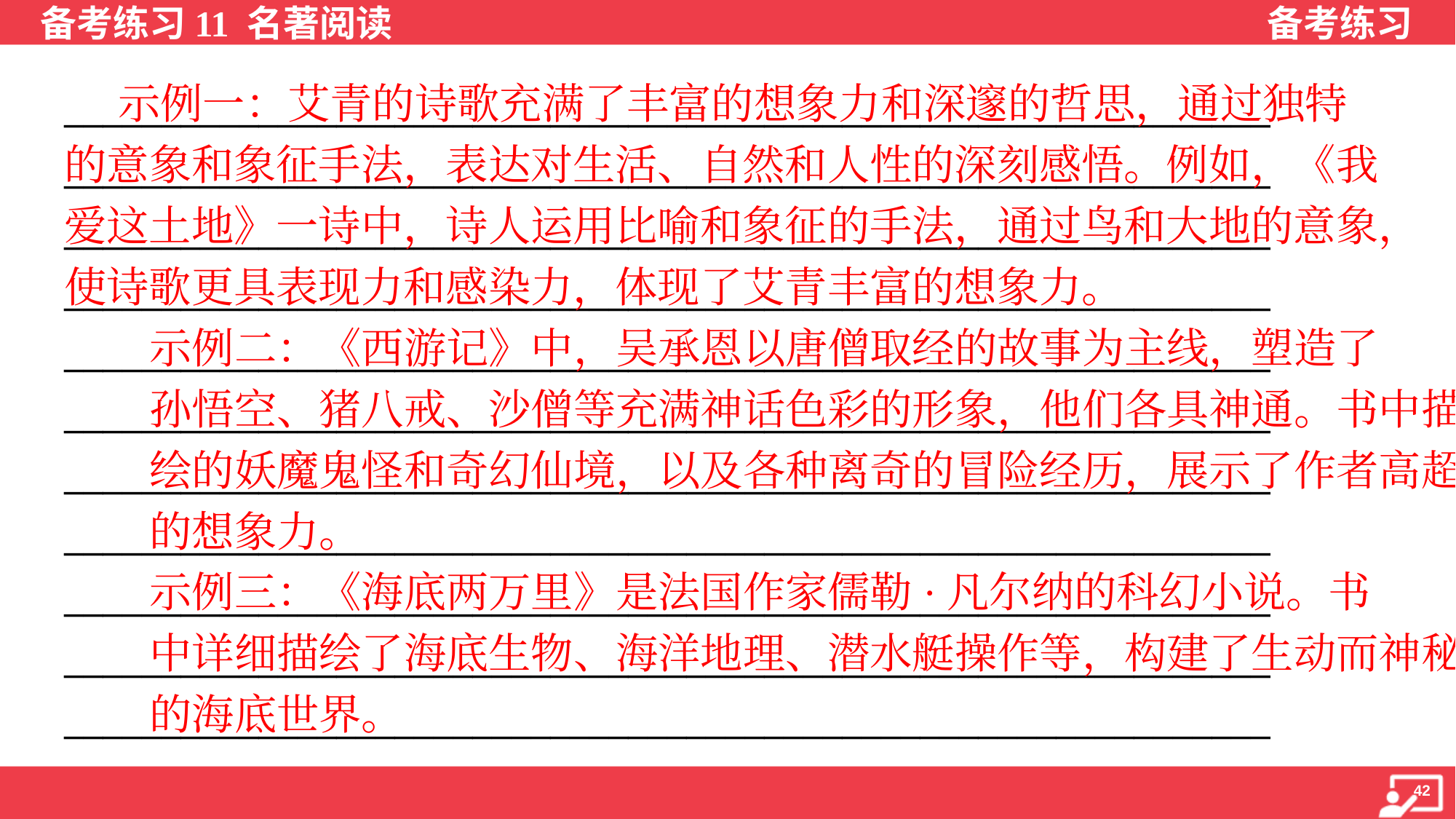

示例一：艾青的诗歌充满了丰富的想象力和深邃的哲思，通过独特
的意象和象征手法，表达对生活、自然和人性的深刻感悟。例如，《我
爱这土地》一诗中，诗人运用比喻和象征的手法，通过鸟和大地的意象，
使诗歌更具表现力和感染力，体现了艾青丰富的想象力。
示例二：《西游记》中，吴承恩以唐僧取经的故事为主线，塑造了
孙悟空、猪八戒、沙僧等充满神话色彩的形象，他们各具神通。书中描
绘的妖魔鬼怪和奇幻仙境，以及各种离奇的冒险经历，展示了作者高超
的想象力。
示例三：《海底两万里》是法国作家儒勒·凡尔纳的科幻小说。书
中详细描绘了海底生物、海洋地理、潜水艇操作等，构建了生动而神秘
的海底世界。
______________________________________________________________
______________________________________________________________
______________________________________________________________
______________________________________________________________
______________________________________________________________
______________________________________________________________
______________________________________________________________
______________________________________________________________
______________________________________________________________
______________________________________________________________
______________________________________________________________